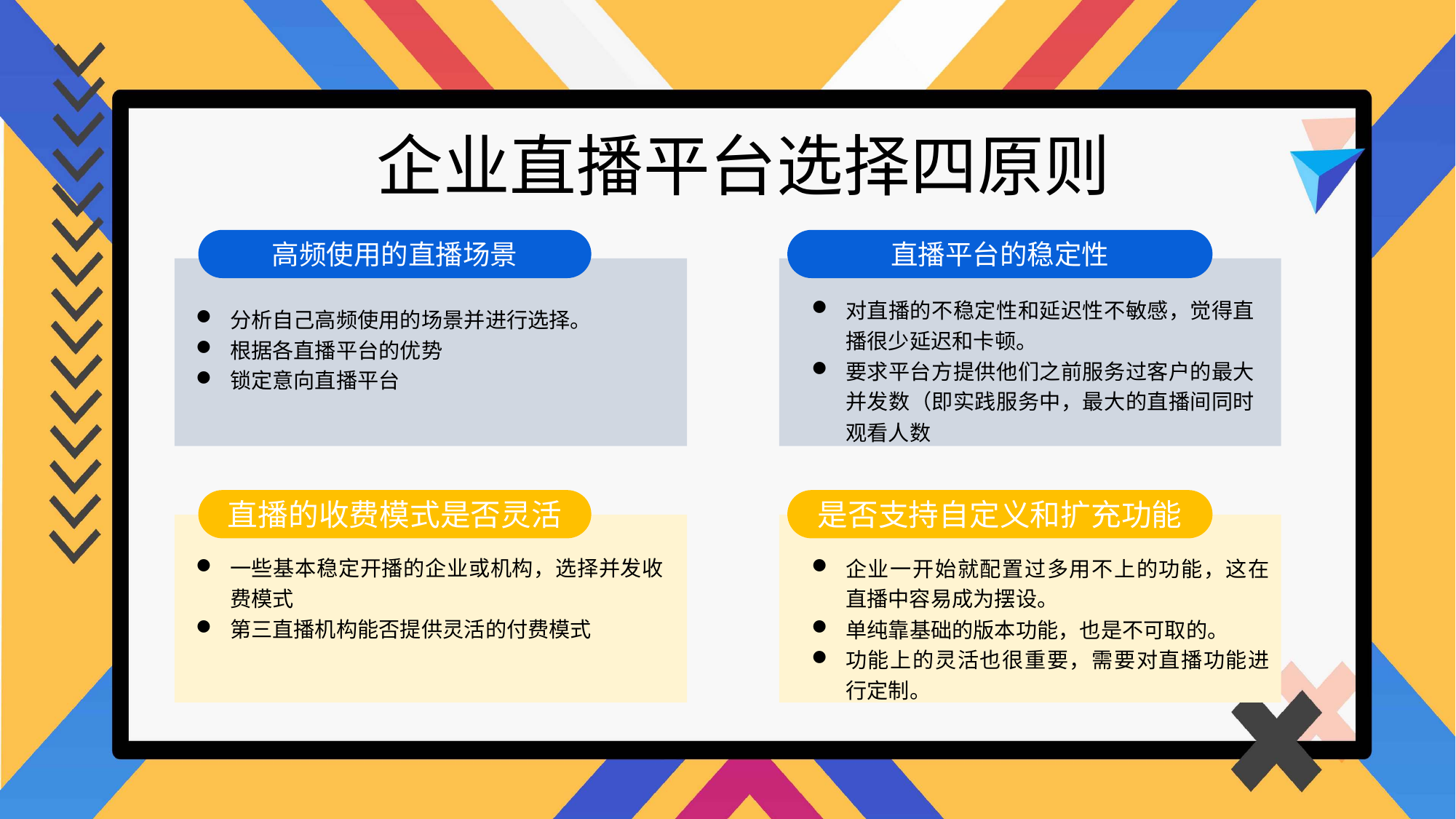

企业直播平台选择四原则
高频使用的直播场景
直播平台的稳定性

对直播的不稳定性和延迟性不敏感，觉得直播很少延迟和卡顿。
要求平台方提供他们之前服务过客户的最大并发数（即实践服务中，最大的直播间同时观看人数
分析自己高频使用的场景并进行选择。
根据各直播平台的优势
锁定意向直播平台
直播的收费模式是否灵活
是否支持自定义和扩充功能

一些基本稳定开播的企业或机构，选择并发收费模式
第三直播机构能否提供灵活的付费模式
企业一开始就配置过多用不上的功能，这在直播中容易成为摆设。
单纯靠基础的版本功能，也是不可取的。
功能上的灵活也很重要，需要对直播功能进行定制。